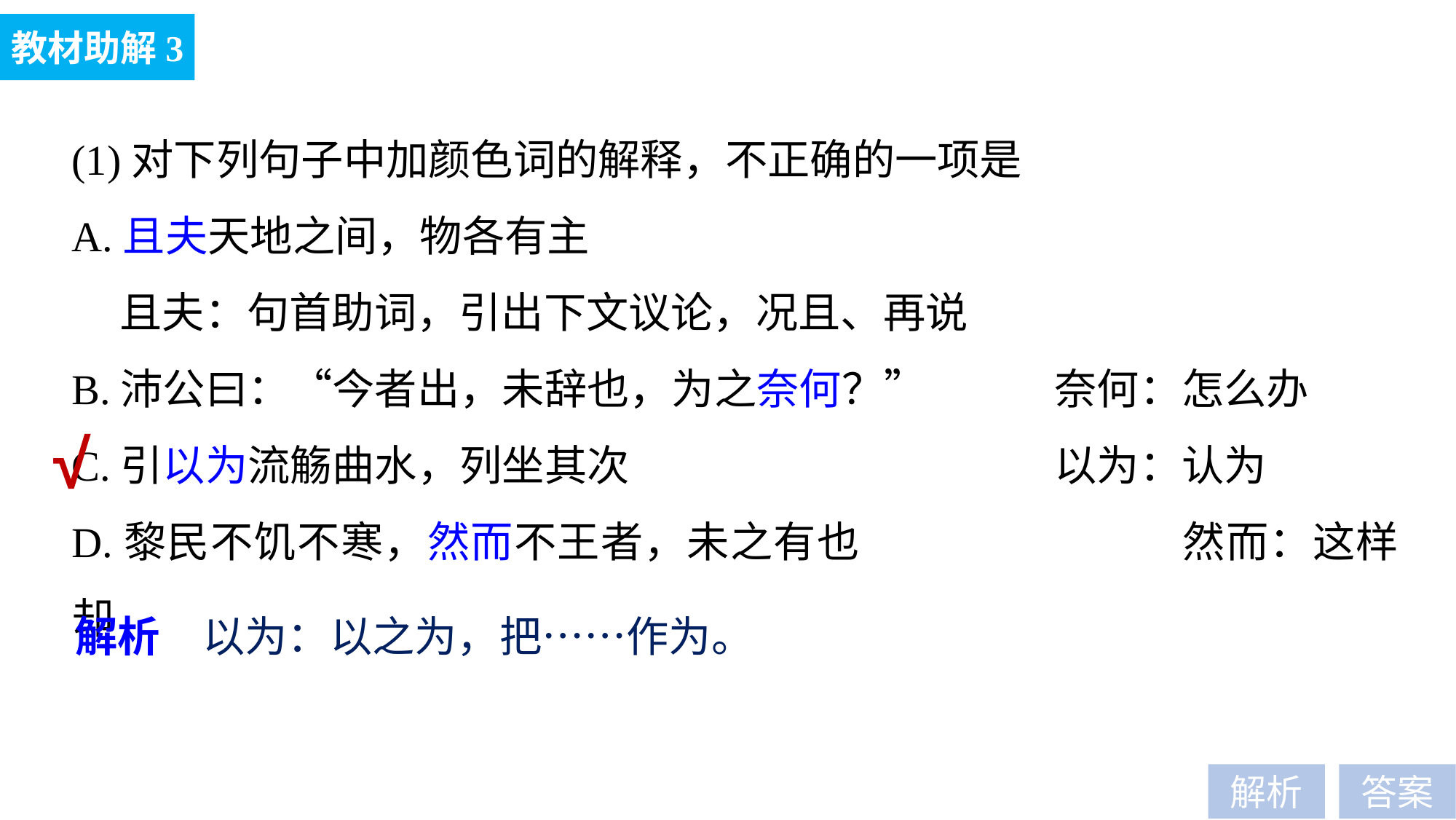

教材助解3
(1)对下列句子中加颜色词的解释，不正确的一项是
A.且夫天地之间，物各有主
    且夫：句首助词，引出下文议论，况且、再说
B.沛公曰：“今者出，未辞也，为之奈何？”		奈何：怎么办
C.引以为流觞曲水，列坐其次				以为：认为
D.黎民不饥不寒，然而不王者，未之有也			然而：这样却
√
解析　以为：以之为，把……作为。
解析
答案